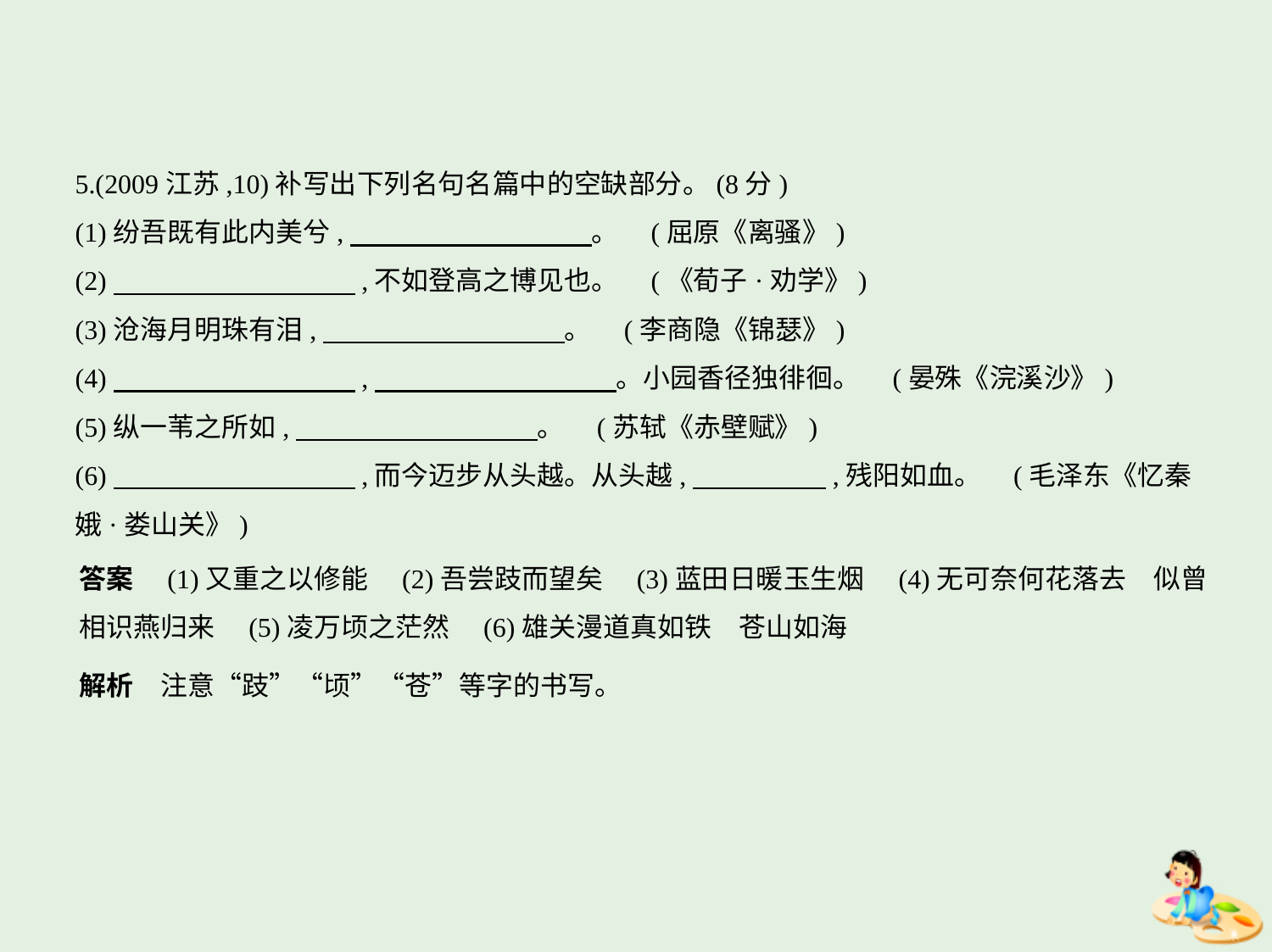

5.(2009江苏,10)补写出下列名句名篇中的空缺部分。(8分)
(1)纷吾既有此内美兮,　　　　　　　　    。 (屈原《离骚》)
(2)　　　　　　　　    ,不如登高之博见也。 (《荀子·劝学》)
(3)沧海月明珠有泪,　　　　　　　　    。 (李商隐《锦瑟》)
(4)　　　　　　　　    ,　　　　　　　　    。小园香径独徘徊。 (晏殊《浣溪沙》)
(5)纵一苇之所如,　　　　　　　　    。 (苏轼《赤壁赋》)
(6)　　　　　　　　    ,而今迈步从头越。从头越,　　　　    ,残阳如血。 (毛泽东《忆秦
娥·娄山关》)
答案　(1)又重之以修能　(2)吾尝跂而望矣　(3)蓝田日暖玉生烟　(4)无可奈何花落去　似曾
相识燕归来　(5)凌万顷之茫然　(6)雄关漫道真如铁　苍山如海
解析　注意“跂”“顷”“苍”等字的书写。